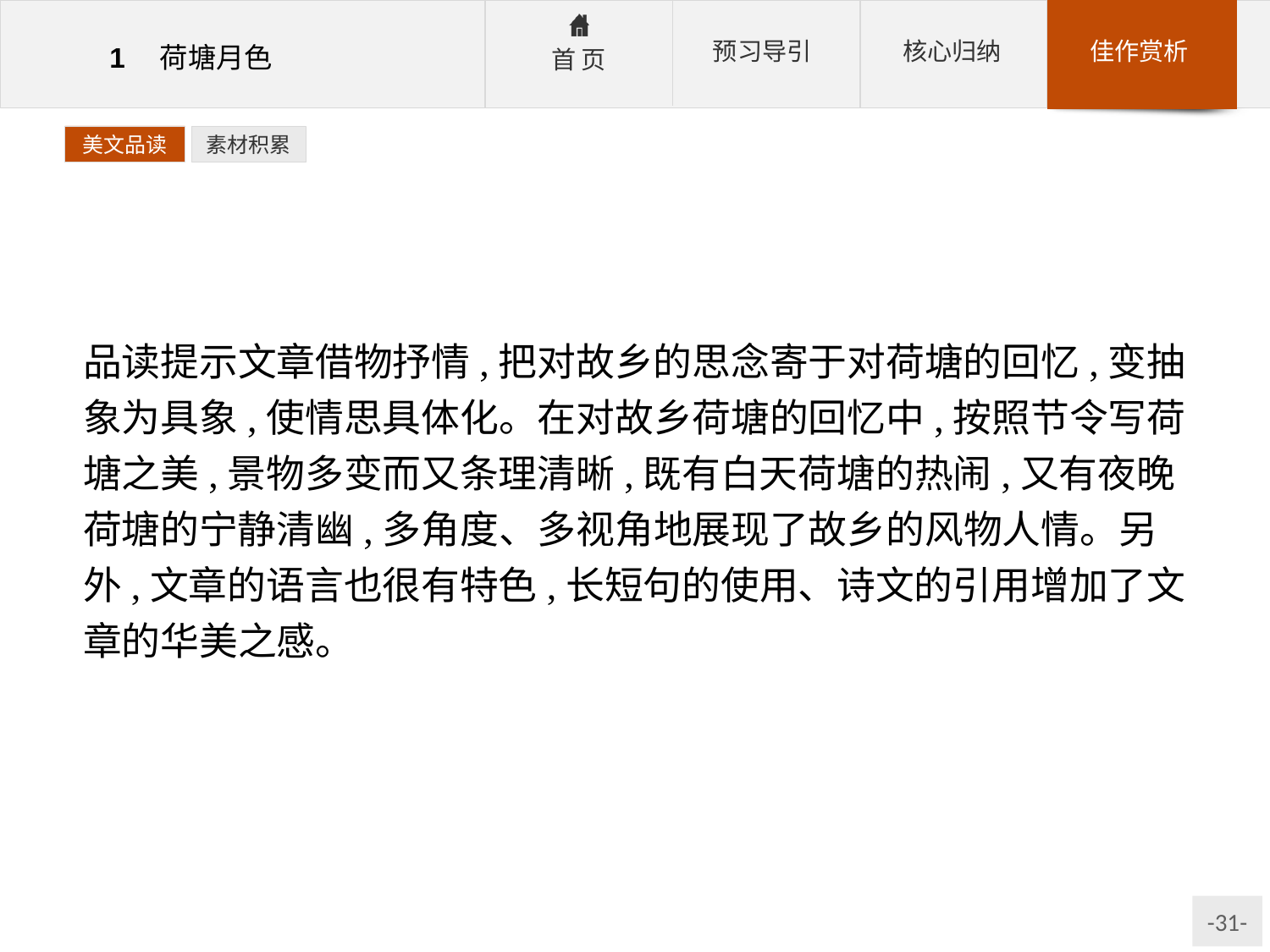

美文品读
素材积累
品读提示文章借物抒情,把对故乡的思念寄于对荷塘的回忆,变抽象为具象,使情思具体化。在对故乡荷塘的回忆中,按照节令写荷塘之美,景物多变而又条理清晰,既有白天荷塘的热闹,又有夜晚荷塘的宁静清幽,多角度、多视角地展现了故乡的风物人情。另外,文章的语言也很有特色,长短句的使用、诗文的引用增加了文章的华美之感。